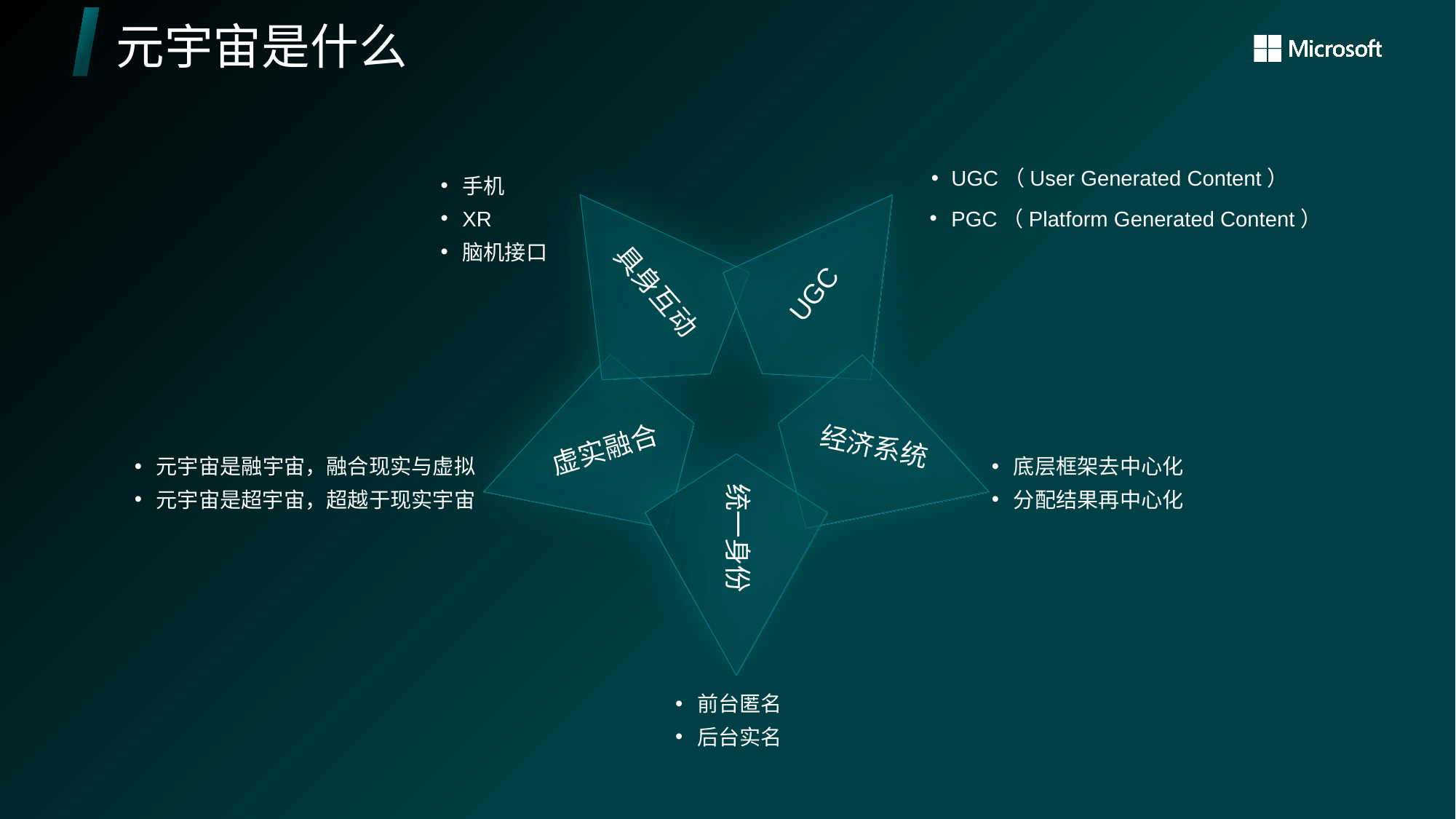

# 元宇宙是什么
手机
XR
脑机接口
UGC（User Generated Content）

PGC（Platform Generated Content）
UGC
具身互动
经济系统
虚实融合
统一身份

元宇宙是融宇宙，融合现实与虚拟
元宇宙是超宇宙，超越于现实宇宙
底层框架去中心化
分配结果再中心化

前台匿名
后台实名